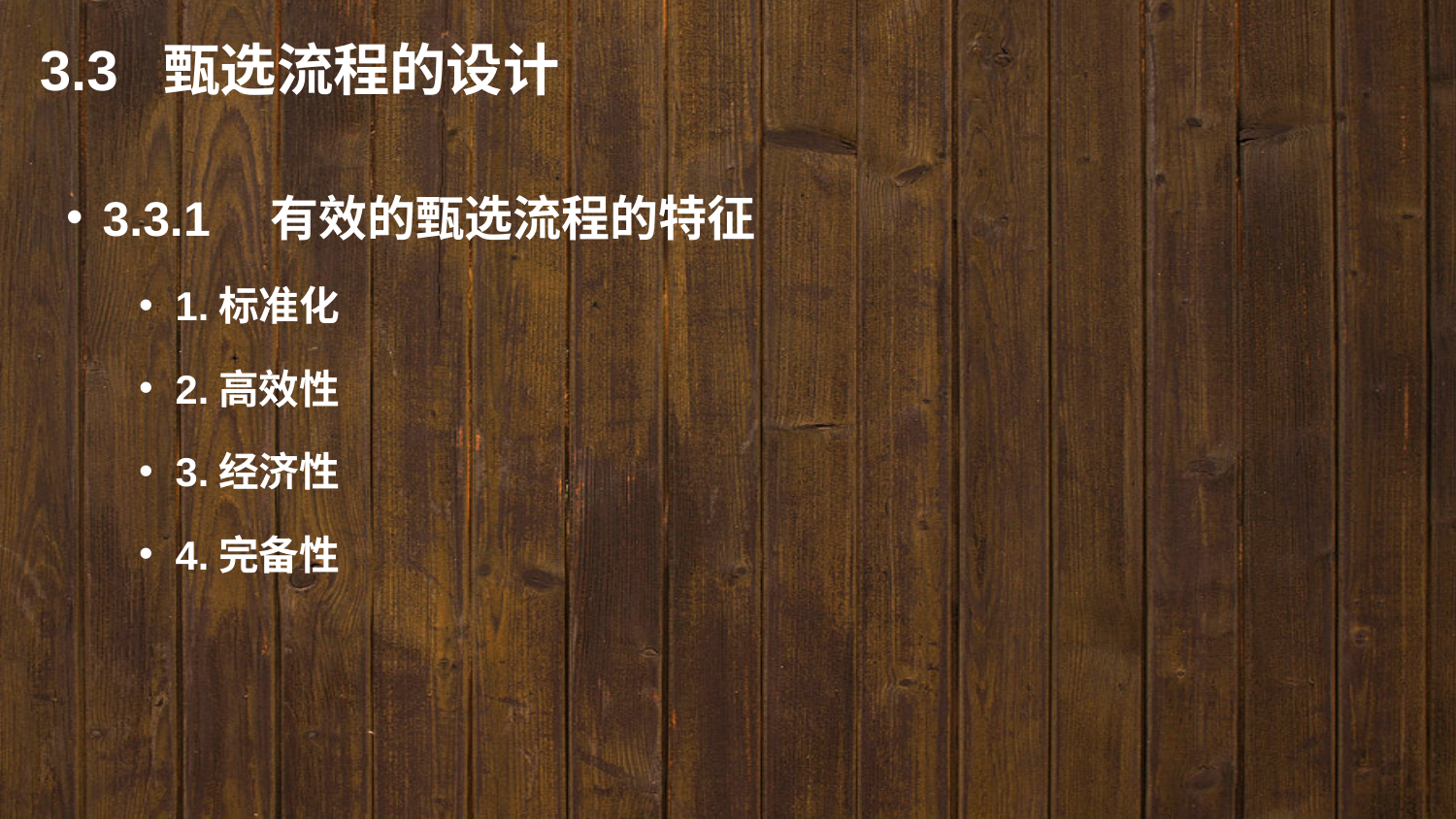

3.3  甄选流程的设计
3.3.1　有效的甄选流程的特征
1.标准化
2.高效性
3.经济性
4.完备性